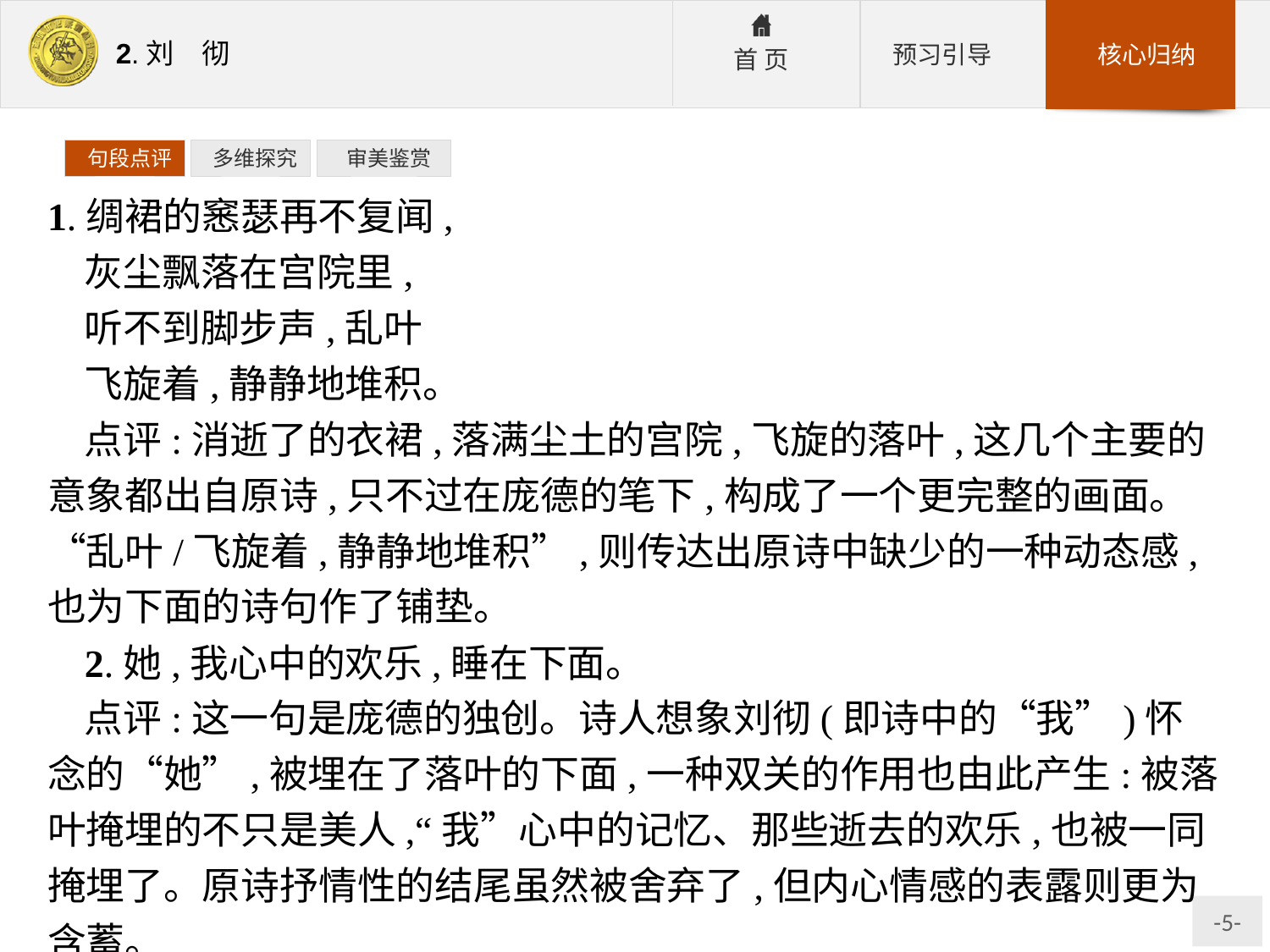

句段点评
 多维探究
 审美鉴赏
1.绸裙的窸瑟再不复闻,
灰尘飘落在宫院里,
听不到脚步声,乱叶
飞旋着,静静地堆积。
点评:消逝了的衣裙,落满尘土的宫院,飞旋的落叶,这几个主要的意象都出自原诗,只不过在庞德的笔下,构成了一个更完整的画面。“乱叶/飞旋着,静静地堆积”,则传达出原诗中缺少的一种动态感,也为下面的诗句作了铺垫。
2.她,我心中的欢乐,睡在下面。
点评:这一句是庞德的独创。诗人想象刘彻(即诗中的“我”)怀念的“她”,被埋在了落叶的下面,一种双关的作用也由此产生:被落叶掩埋的不只是美人,“我”心中的记忆、那些逝去的欢乐,也被一同掩埋了。原诗抒情性的结尾虽然被舍弃了,但内心情感的表露则更为含蓄。